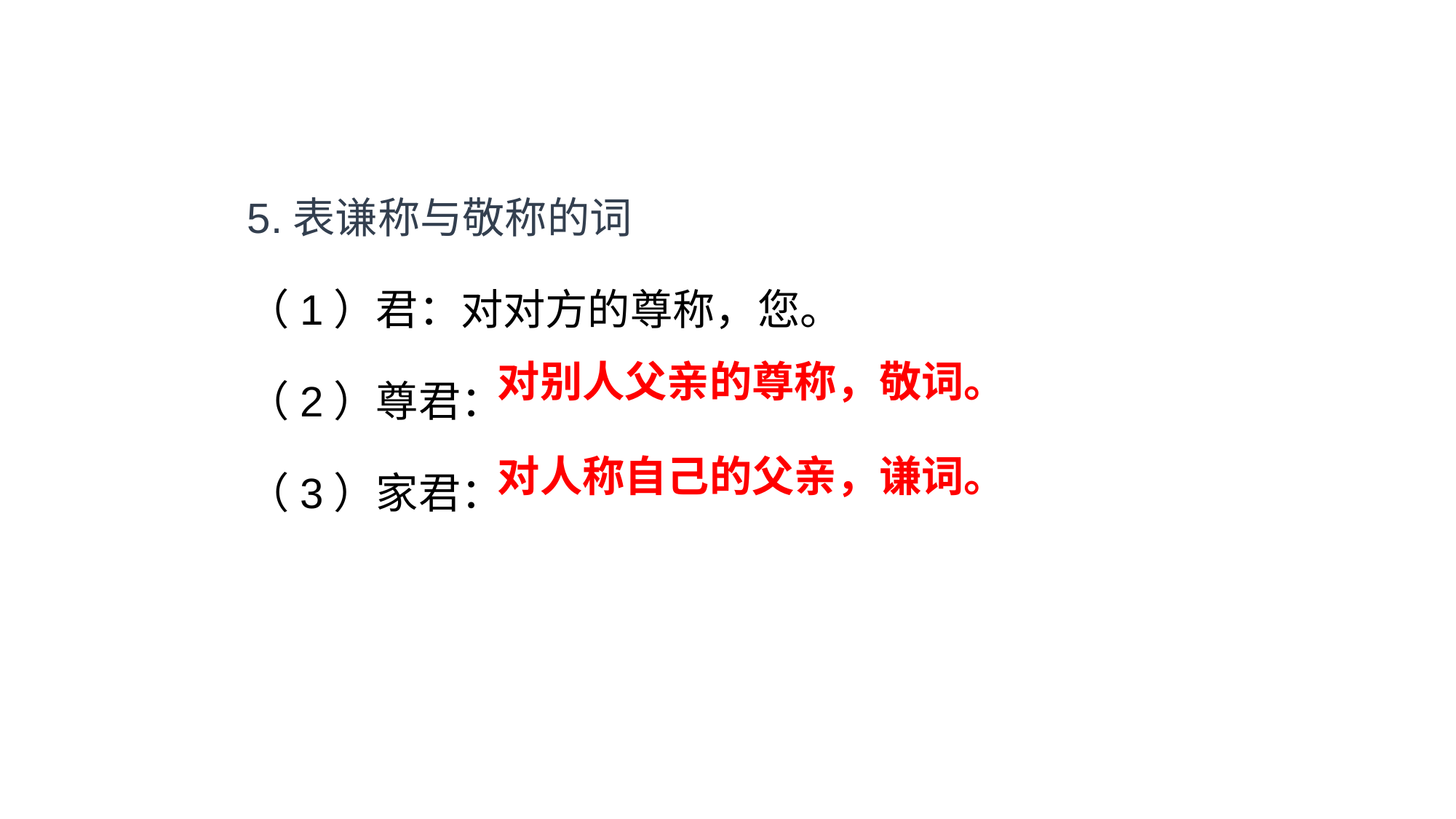

5.表谦称与敬称的词
（1）君：对对方的尊称，您。
（2）尊君：
（3）家君：
对别人父亲的尊称，敬词。
对人称自己的父亲，谦词。